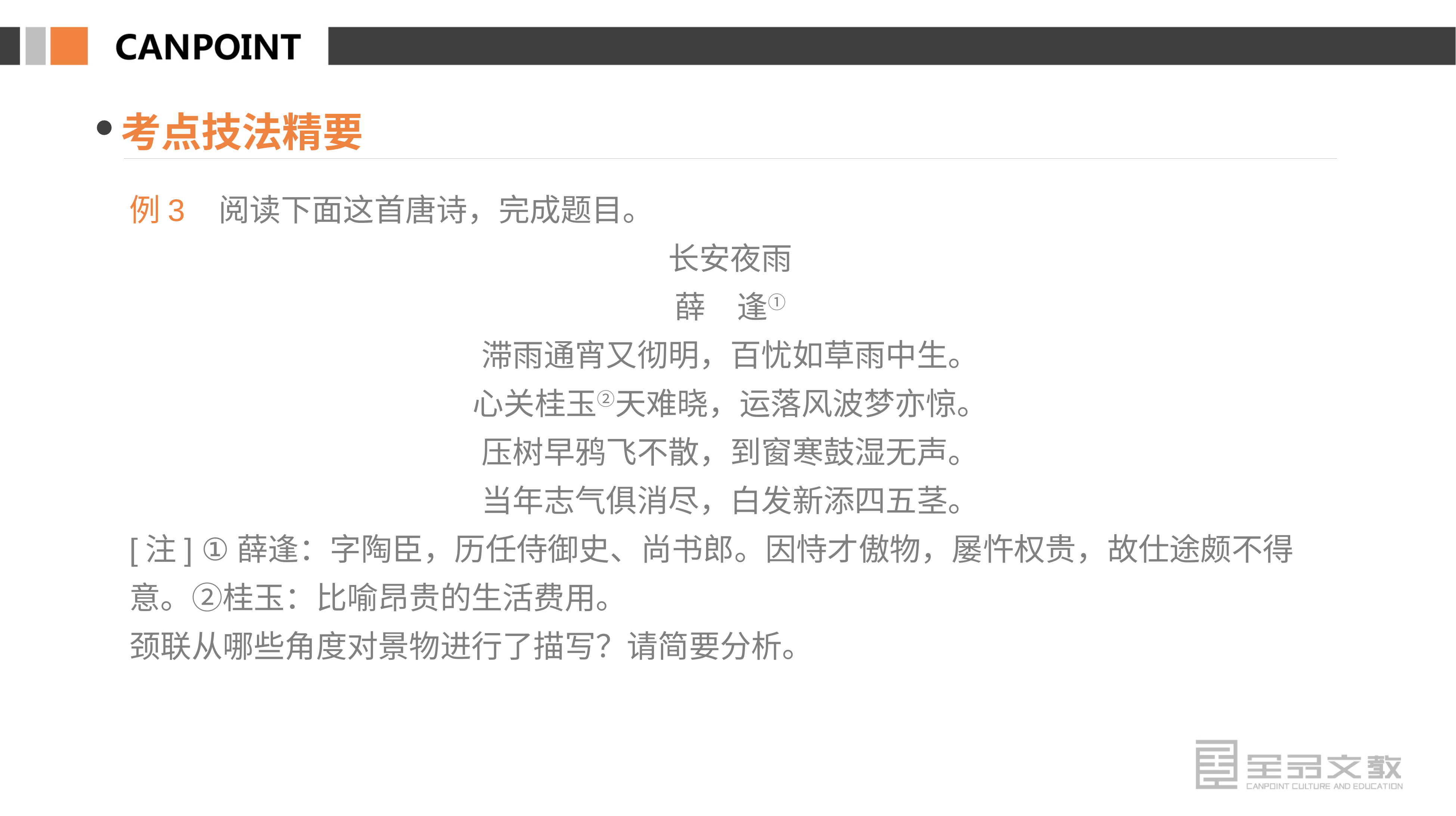

考点技法精要

例3   阅读下面这首唐诗，完成题目。
长安夜雨
薛　逢①
滞雨通宵又彻明，百忧如草雨中生。
心关桂玉②天难晓，运落风波梦亦惊。
压树早鸦飞不散，到窗寒鼓湿无声。
当年志气俱消尽，白发新添四五茎。
[注] ①薛逢：字陶臣，历任侍御史、尚书郎。因恃才傲物，屡忤权贵，故仕途颇不得意。②桂玉：比喻昂贵的生活费用。
颈联从哪些角度对景物进行了描写？请简要分析。